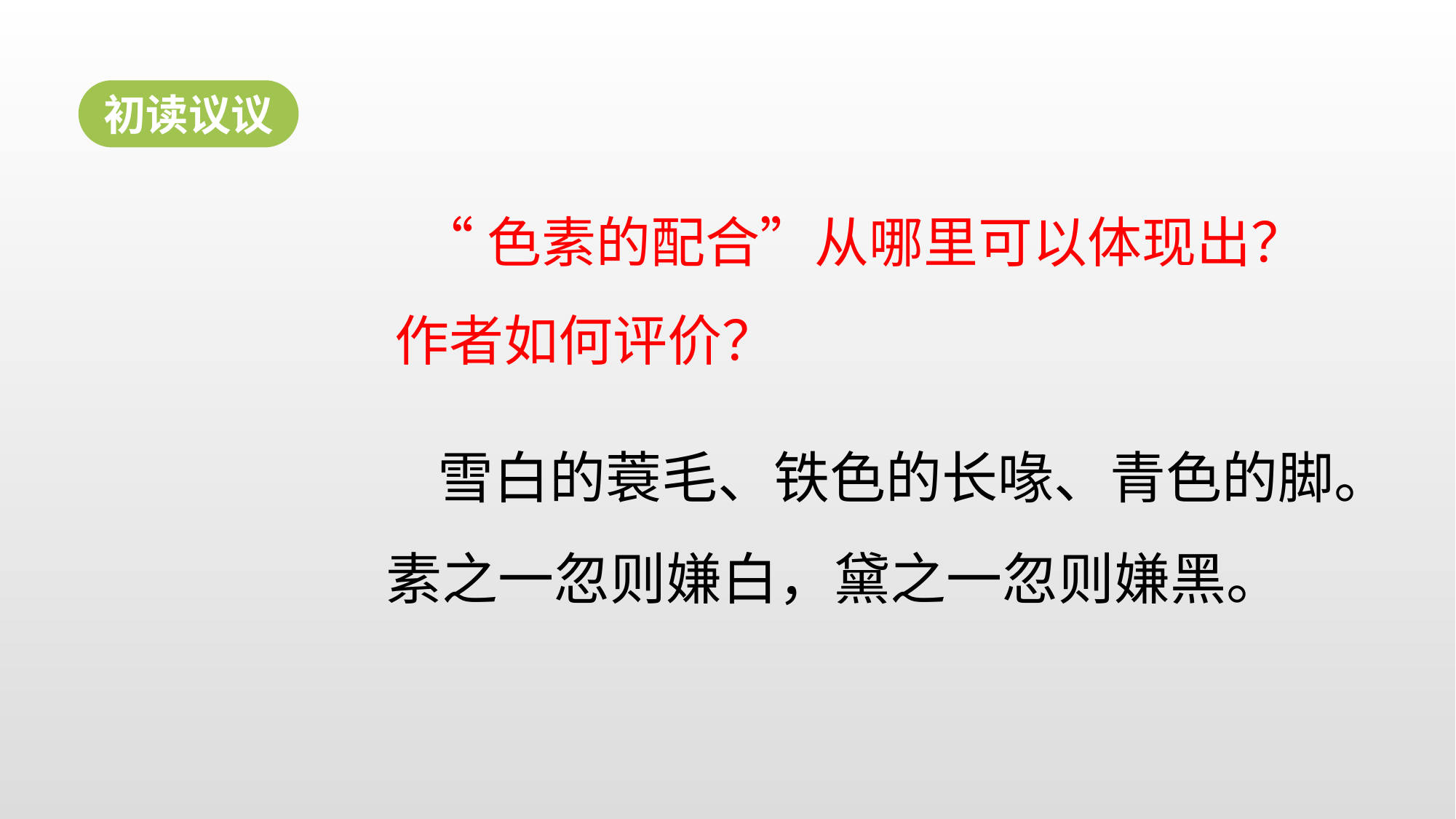

初读议议
  “色素的配合”从哪里可以体现出？作者如何评价？
   雪白的蓑毛、铁色的长喙、青色的脚。素之一忽则嫌白，黛之一忽则嫌黑。